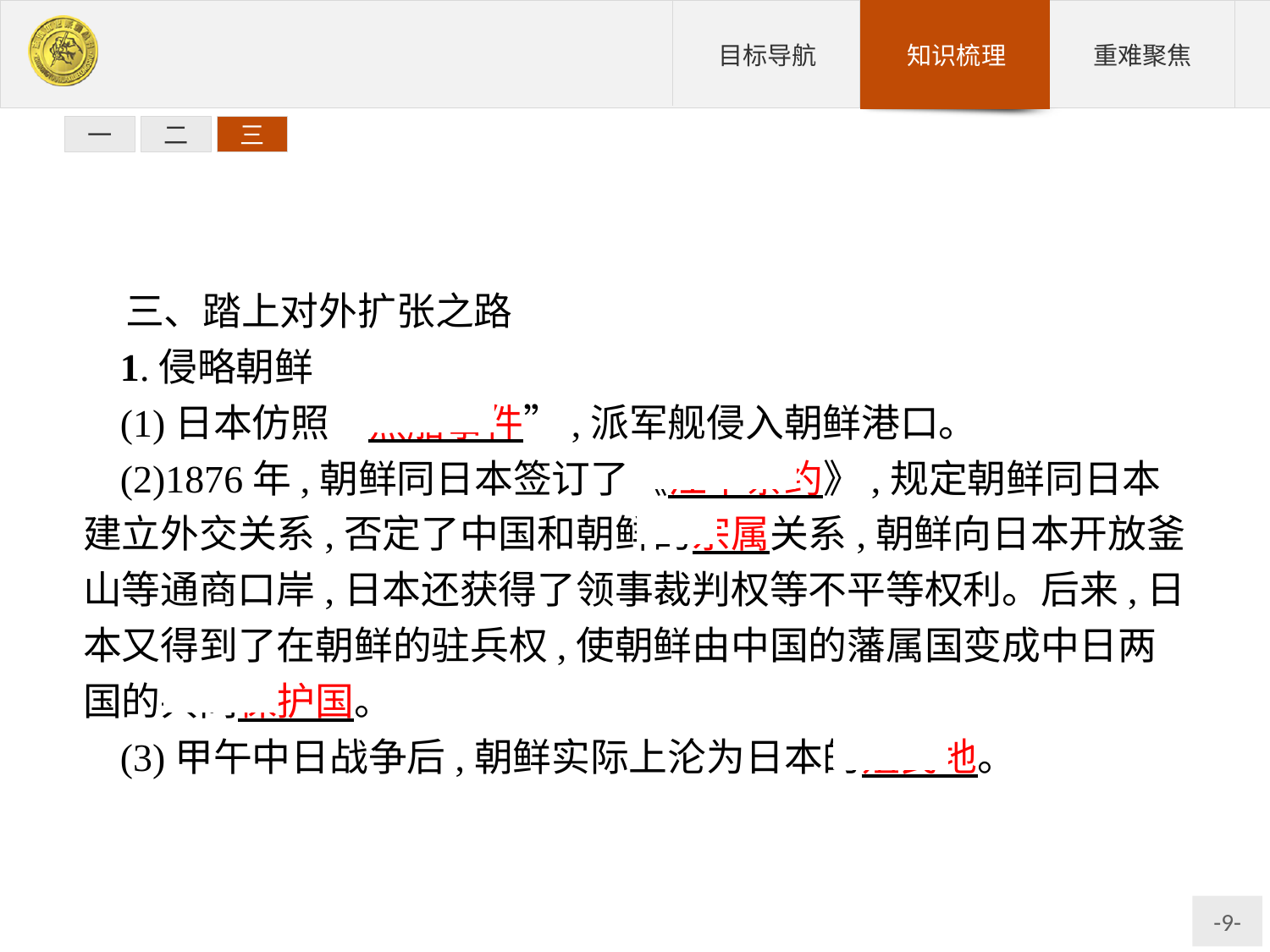

一
二
三
三、踏上对外扩张之路
1.侵略朝鲜
(1)日本仿照“黑船事件”,派军舰侵入朝鲜港口。
(2)1876年,朝鲜同日本签订了《江华条约》,规定朝鲜同日本建立外交关系,否定了中国和朝鲜的宗属关系,朝鲜向日本开放釜山等通商口岸,日本还获得了领事裁判权等不平等权利。后来,日本又得到了在朝鲜的驻兵权,使朝鲜由中国的藩属国变成中日两国的共同保护国。
(3)甲午中日战争后,朝鲜实际上沦为日本的殖民地。